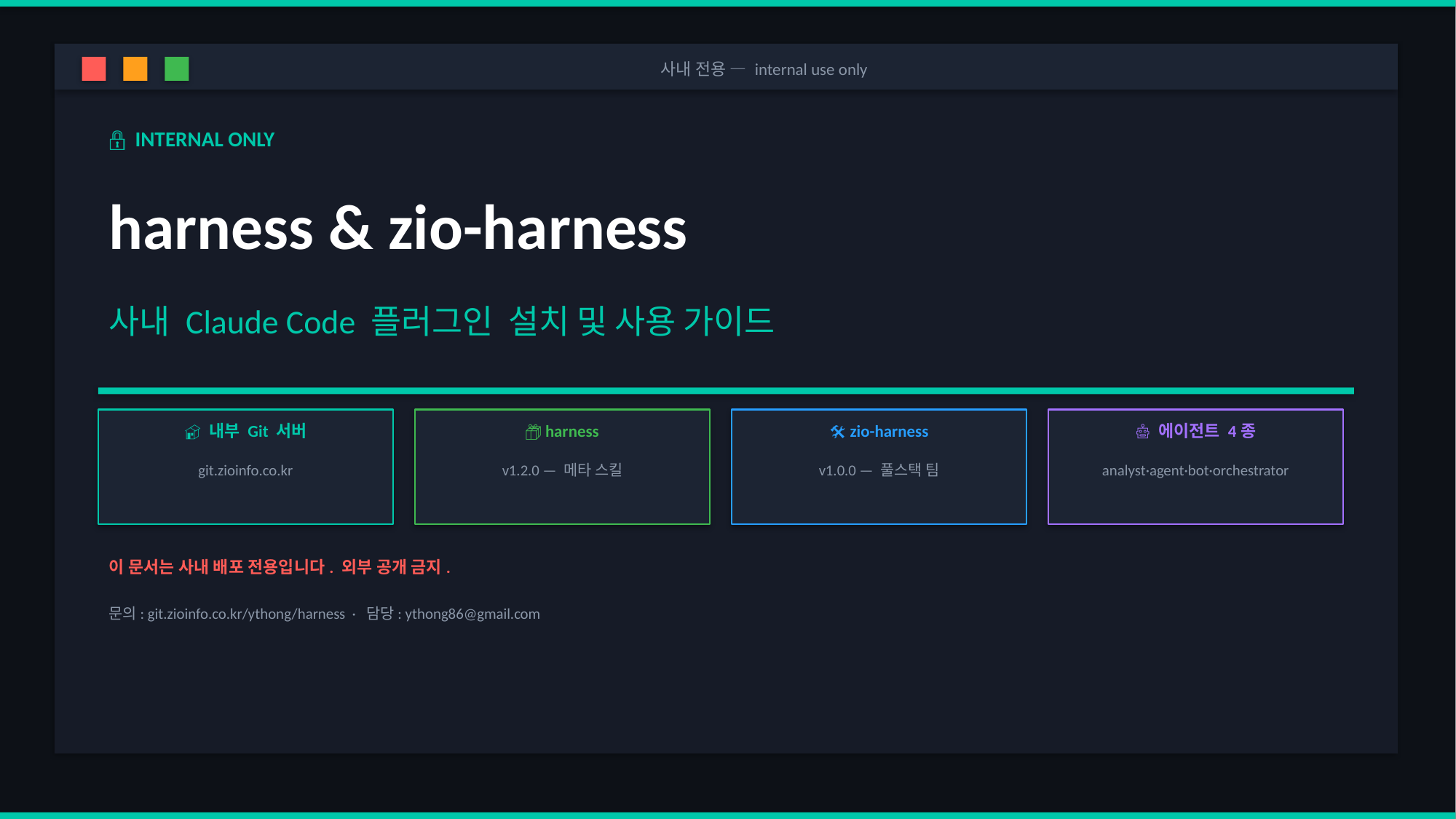

사내 전용 — internal use only

🔒  INTERNAL ONLY
harness & zio-harness
사내 Claude Code 플러그인  설치 및 사용 가이드

🏠 내부 Git 서버
📦 harness
🛠 zio-harness
🤖 에이전트 4종
git.zioinfo.co.kr
v1.2.0 — 메타 스킬
v1.0.0 — 풀스택 팀
analyst·agent·bot·orchestrator
이 문서는 사내 배포 전용입니다. 외부 공개 금지.
문의: git.zioinfo.co.kr/ythong/harness  ·  담당: ythong86@gmail.com